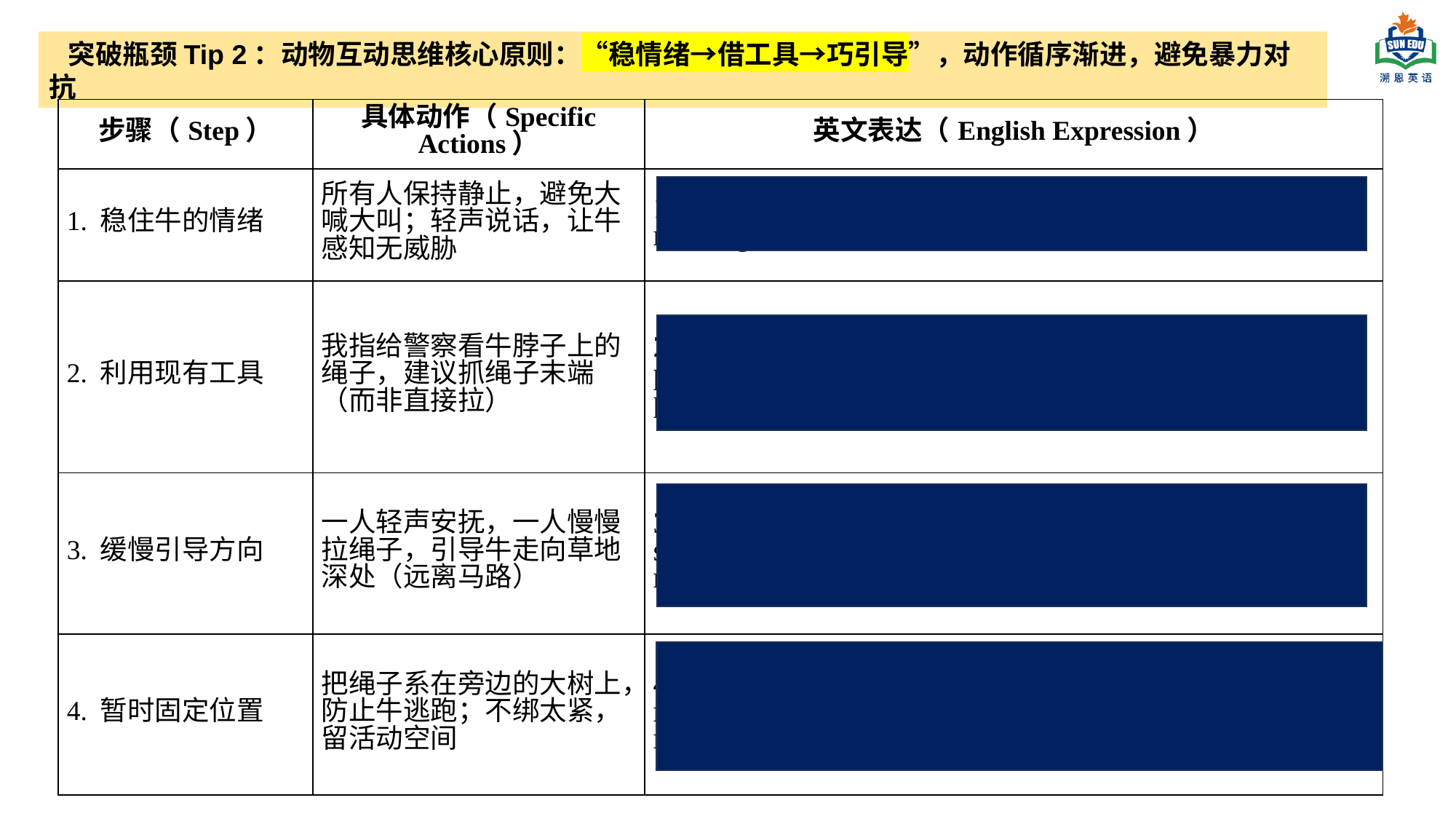

突破瓶颈Tip 2：动物互动思维核心原则：“稳情绪→借工具→巧引导”，动作循序渐进，避免暴力对抗
| 步骤（Step） | 具体动作（Specific Actions） | 英文表达（English Expression） |
| --- | --- | --- |
| 1. 稳住牛的情绪 | 所有人保持静止，避免大喊大叫；轻声说话，让牛感知无威胁 | 1. Keep still and don't shout; talk softly to let the cow feel no danger |
| 2. 利用现有工具 | 我指给警察看牛脖子上的绳子，建议抓绳子末端（而非直接拉） | 2. I pointed out the rope around the cow's neck to the policemen and suggested grabbing the end of the rope (not pulling directly) |
| 3. 缓慢引导方向 | 一人轻声安抚，一人慢慢拉绳子，引导牛走向草地深处（远离马路） | 3. One person calmed her softly; the other pulled the rope slowly to guide the cow to the deep grass (away from the road) |
| 4. 暂时固定位置 | 把绳子系在旁边的大树上，防止牛逃跑；不绑太紧，留活动空间 | 4. Tie the rope to a nearby tree to prevent the cow from running away; don't tie it too tight to leave room for movement |